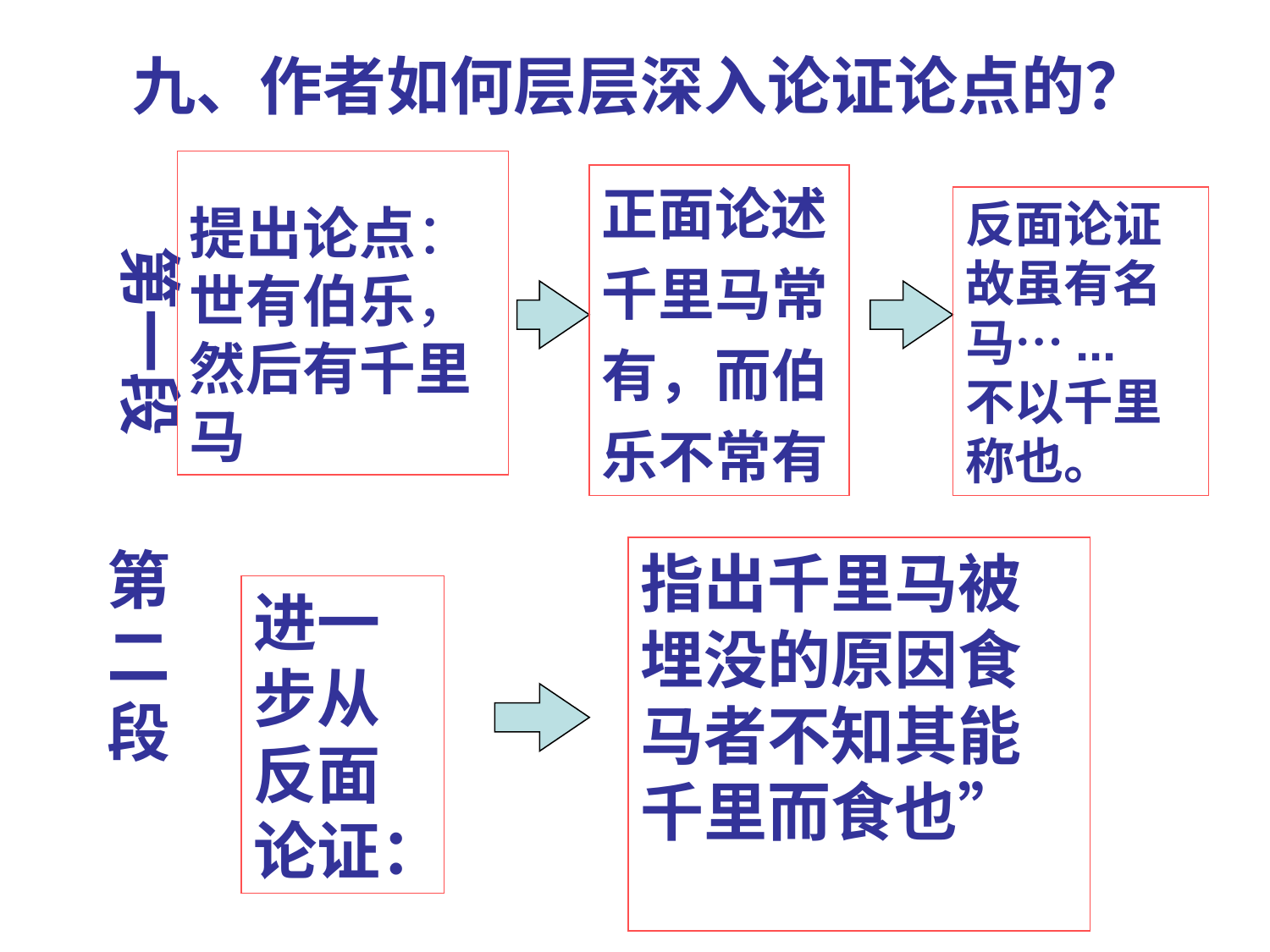

九、作者如何层层深入论证论点的？

提出论点：
世有伯乐，
然后有千里马
正面论述
千里马常有，而伯乐不常有
反面论证
故虽有名马…...
不以千里称也。
第一段

第二段
指出千里马被埋没的原因食马者不知其能 千里而食也”

进一步从反面论证：